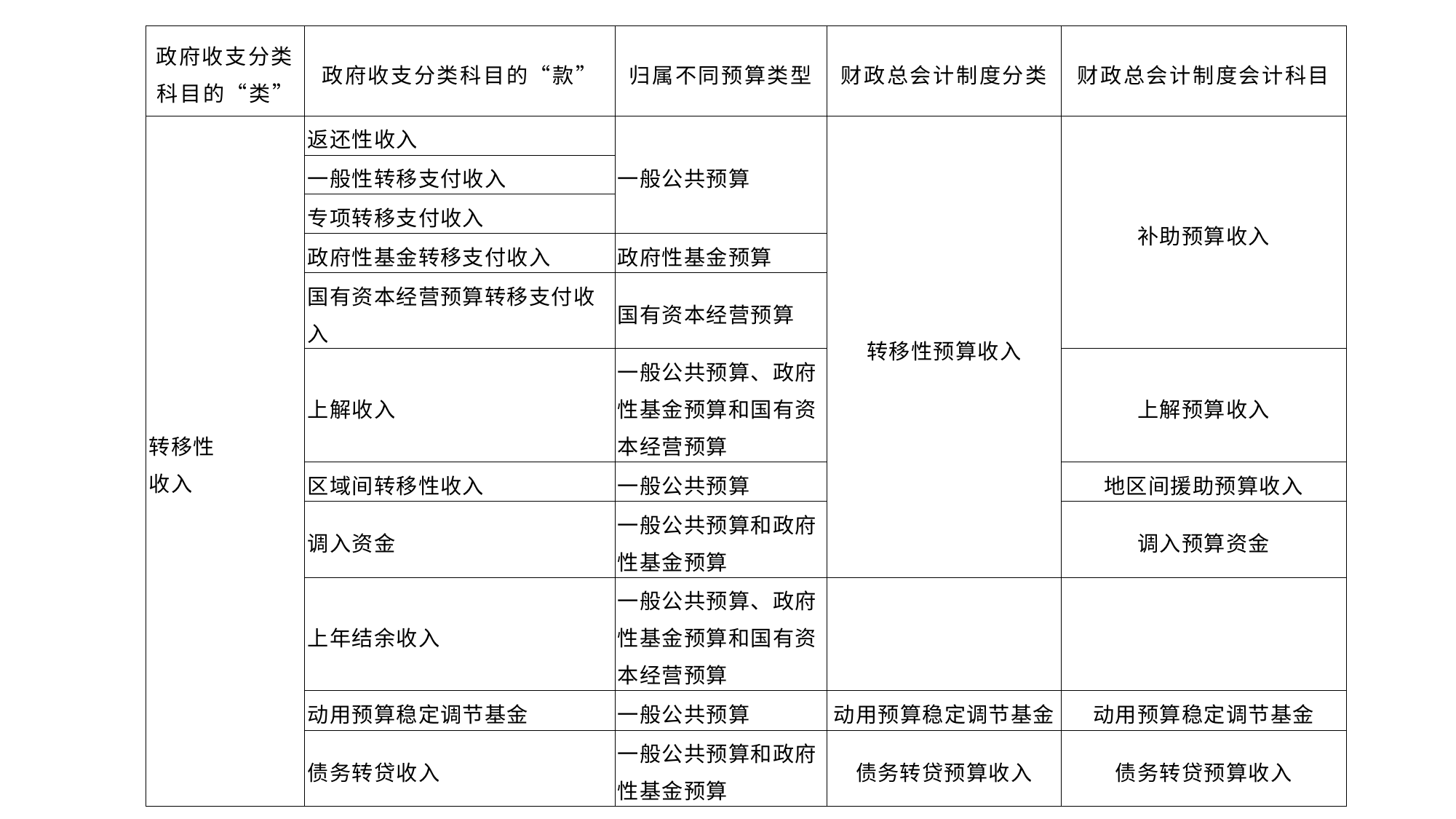

| 政府收支分类科目的“类” | 政府收支分类科目的“款” | 归属不同预算类型 | 财政总会计制度分类 | 财政总会计制度会计科目 |
| --- | --- | --- | --- | --- |
| 转移性 收入 | 返还性收入 | 一般公共预算 | 转移性预算收入 | 补助预算收入 |
|  | 一般性转移支付收入 |  |  |  |
|  | 专项转移支付收入 |  |  |  |
|  | 政府性基金转移支付收入 | 政府性基金预算 |  |  |
|  | 国有资本经营预算转移支付收入 | 国有资本经营预算 |  |  |
|  | 上解收入 | 一般公共预算、政府性基金预算和国有资本经营预算 |  | 上解预算收入 |
|  | 区域间转移性收入 | 一般公共预算 |  | 地区间援助预算收入 |
|  | 调入资金 | 一般公共预算和政府性基金预算 |  | 调入预算资金 |
|  | 上年结余收入 | 一般公共预算、政府性基金预算和国有资本经营预算 |  |  |
|  | 动用预算稳定调节基金 | 一般公共预算 | 动用预算稳定调节基金 | 动用预算稳定调节基金 |
|  | 债务转贷收入 | 一般公共预算和政府性基金预算 | 债务转贷预算收入 | 债务转贷预算收入 |